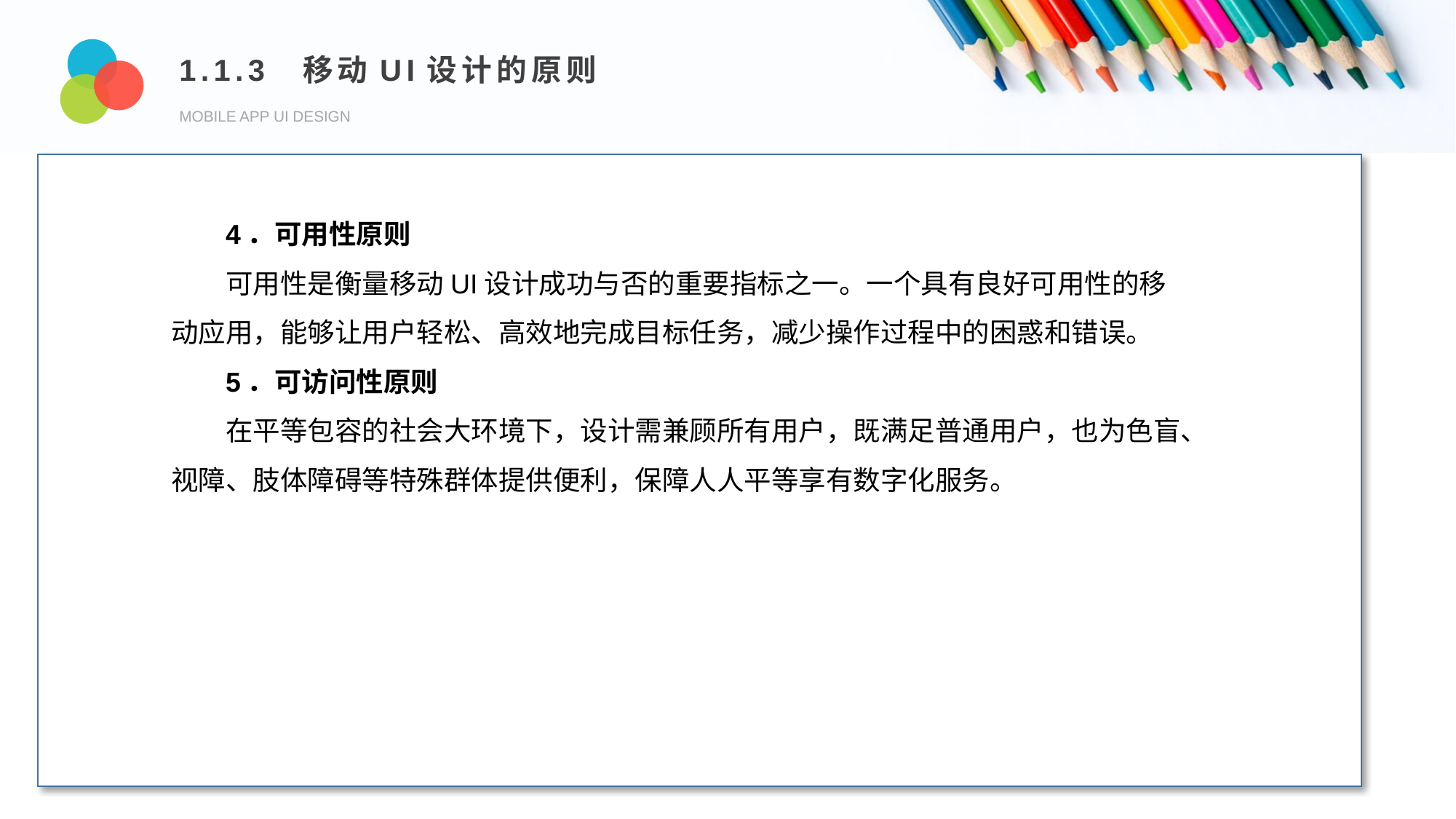

1.1.3  移动UI设计的原则
MOBILE APP UI DESIGN
Design and Production
4．可用性原则
可用性是衡量移动UI设计成功与否的重要指标之一。一个具有良好可用性的移动应用，能够让用户轻松、高效地完成目标任务，减少操作过程中的困惑和错误。
5．可访问性原则
在平等包容的社会大环境下，设计需兼顾所有用户，既满足普通用户，也为色盲、视障、肢体障碍等特殊群体提供便利，保障人人平等享有数字化服务。